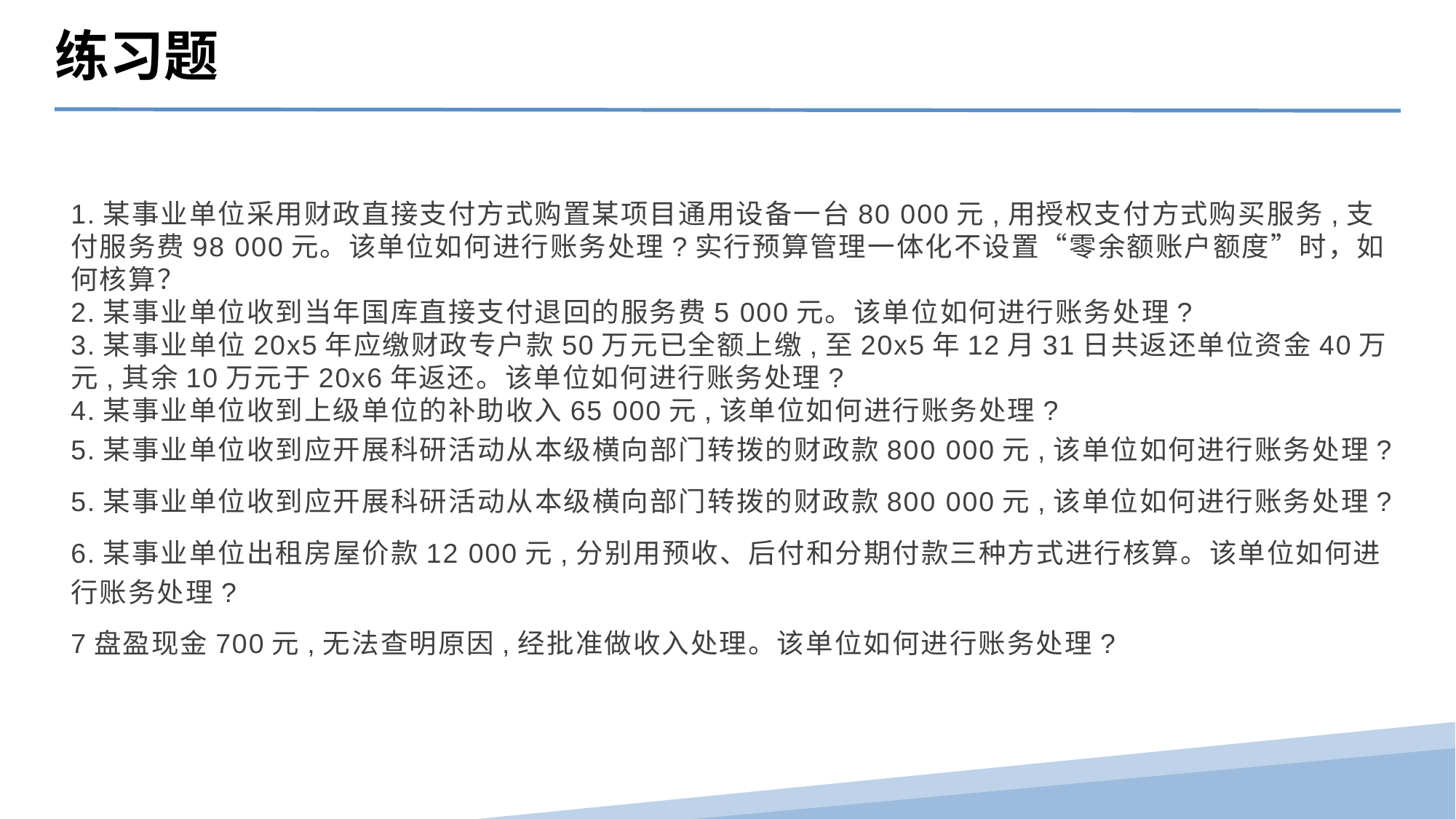

练习题
1.某事业单位采用财政直接支付方式购置某项目通用设备一台80 000元,用授权支付方式购买服务,支付服务费98 000元。该单位如何进行账务处理?实行预算管理一体化不设置“零余额账户额度”时，如何核算？
2.某事业单位收到当年国库直接支付退回的服务费5 000元。该单位如何进行账务处理?
3.某事业单位20x5年应缴财政专户款50万元已全额上缴,至20x5年12月31日共返还单位资金40万元,其余10万元于20x6年返还。该单位如何进行账务处理?
4.某事业单位收到上级单位的补助收入65 000元,该单位如何进行账务处理?
5.某事业单位收到应开展科研活动从本级横向部门转拨的财政款800 000元,该单位如何进行账务处理?
5.某事业单位收到应开展科研活动从本级横向部门转拨的财政款800 000元,该单位如何进行账务处理?
6.某事业单位出租房屋价款12 000元,分别用预收、后付和分期付款三种方式进行核算。该单位如何进行账务处理?
7盘盈现金700元,无法查明原因,经批准做收入处理。该单位如何进行账务处理?